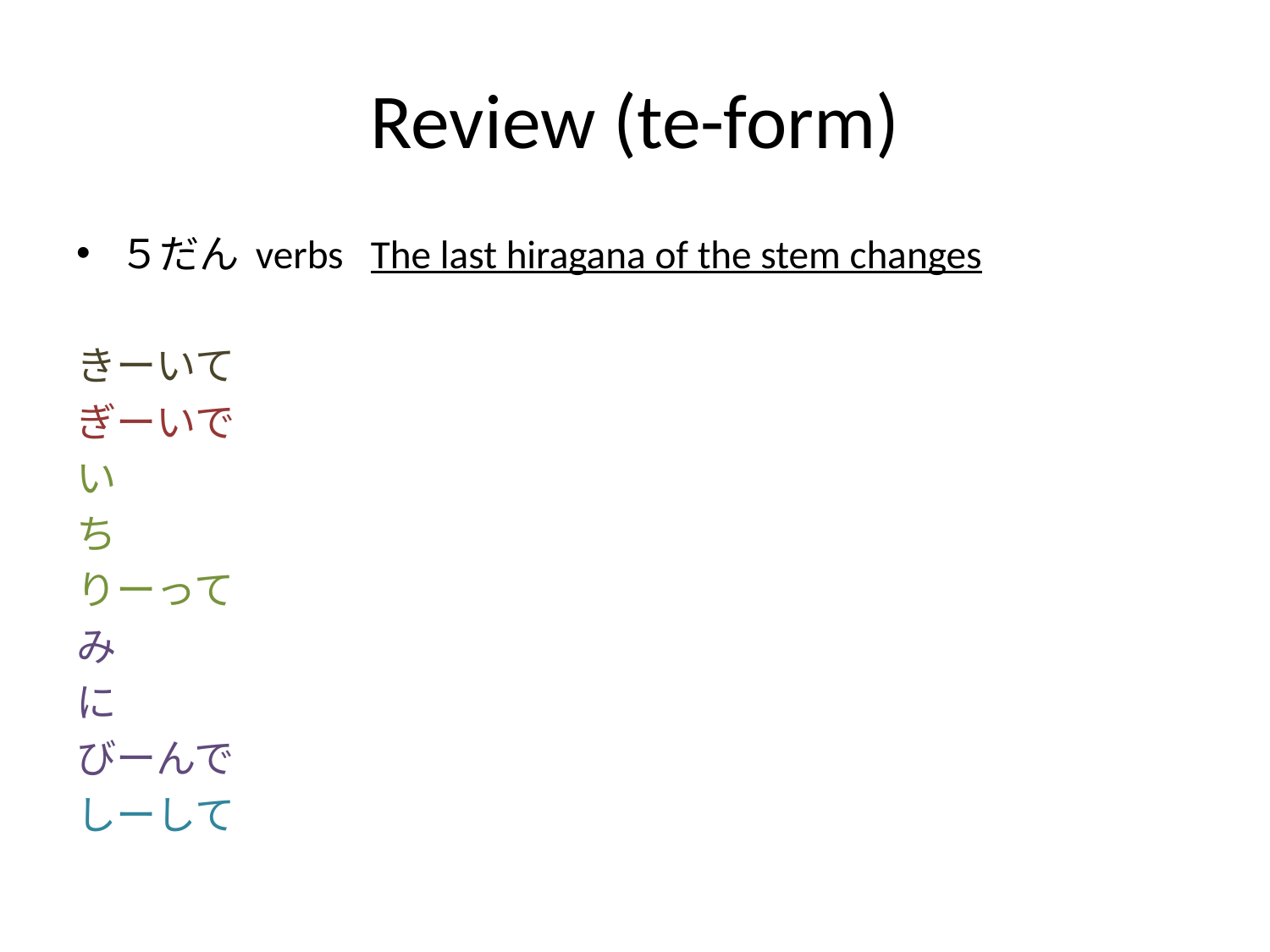

# Review (te-form)
５だん verbs   The last hiragana of the stem changes

きーいて
ぎーいで
い
ち
りーって
み
に
びーんで
しーして